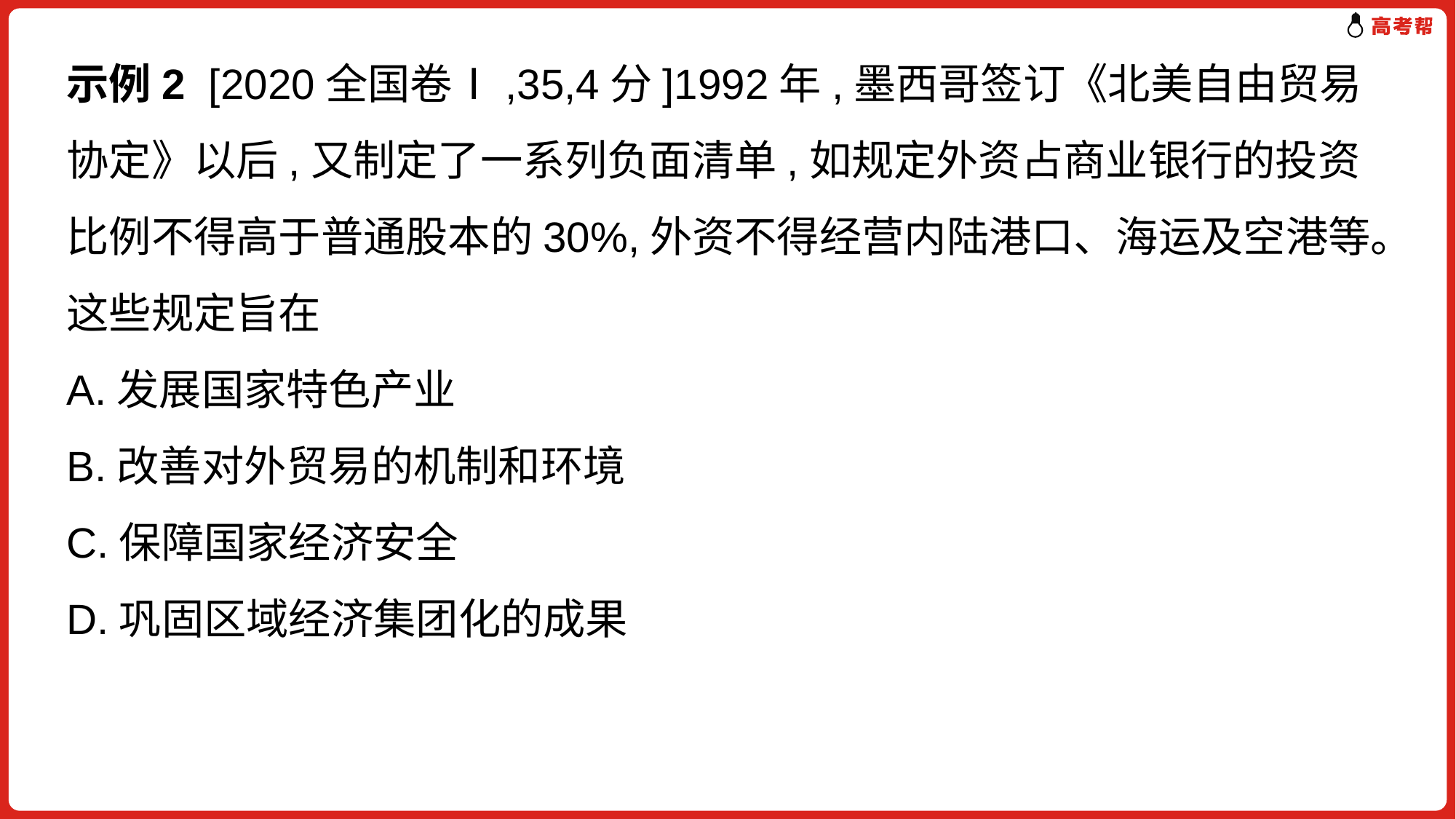

示例2  [2020全国卷Ⅰ,35,4分]1992年,墨西哥签订《北美自由贸易协定》以后,又制定了一系列负面清单,如规定外资占商业银行的投资比例不得高于普通股本的30%,外资不得经营内陆港口、海运及空港等。这些规定旨在
A.发展国家特色产业
B.改善对外贸易的机制和环境
C.保障国家经济安全
D.巩固区域经济集团化的成果